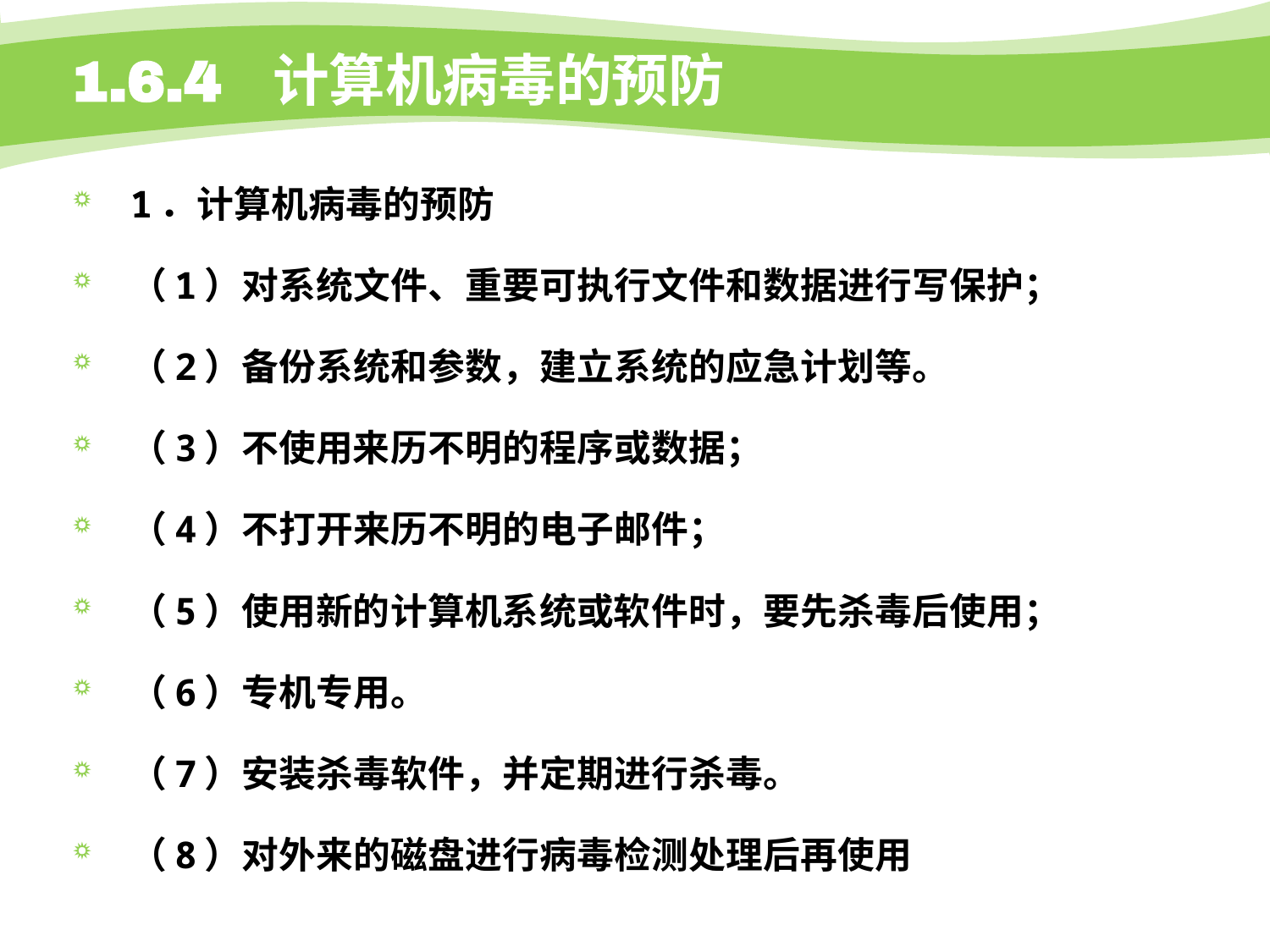

# 1.6.4  计算机病毒的预防
1．计算机病毒的预防
（1）对系统文件、重要可执行文件和数据进行写保护；
（2）备份系统和参数，建立系统的应急计划等。
（3）不使用来历不明的程序或数据；
（4）不打开来历不明的电子邮件；
（5）使用新的计算机系统或软件时，要先杀毒后使用；
（6）专机专用。
（7）安装杀毒软件，并定期进行杀毒。
（8）对外来的磁盘进行病毒检测处理后再使用